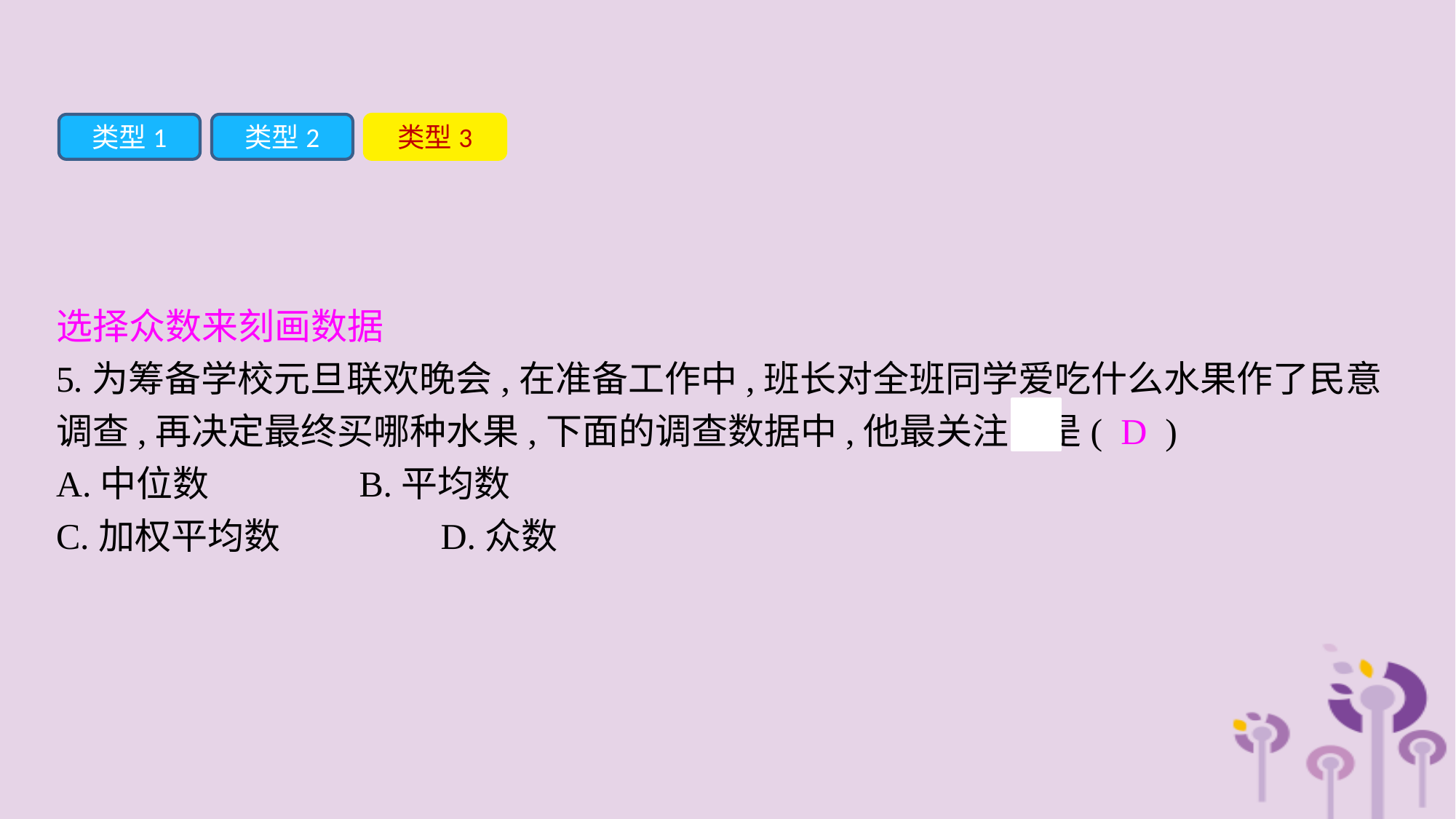

类型1
类型2
类型3
选择众数来刻画数据
5.为筹备学校元旦联欢晚会,在准备工作中,班长对全班同学爱吃什么水果作了民意调查,再决定最终买哪种水果,下面的调查数据中,他最关注的是(  D  )
A.中位数		B.平均数
C.加权平均数		D.众数